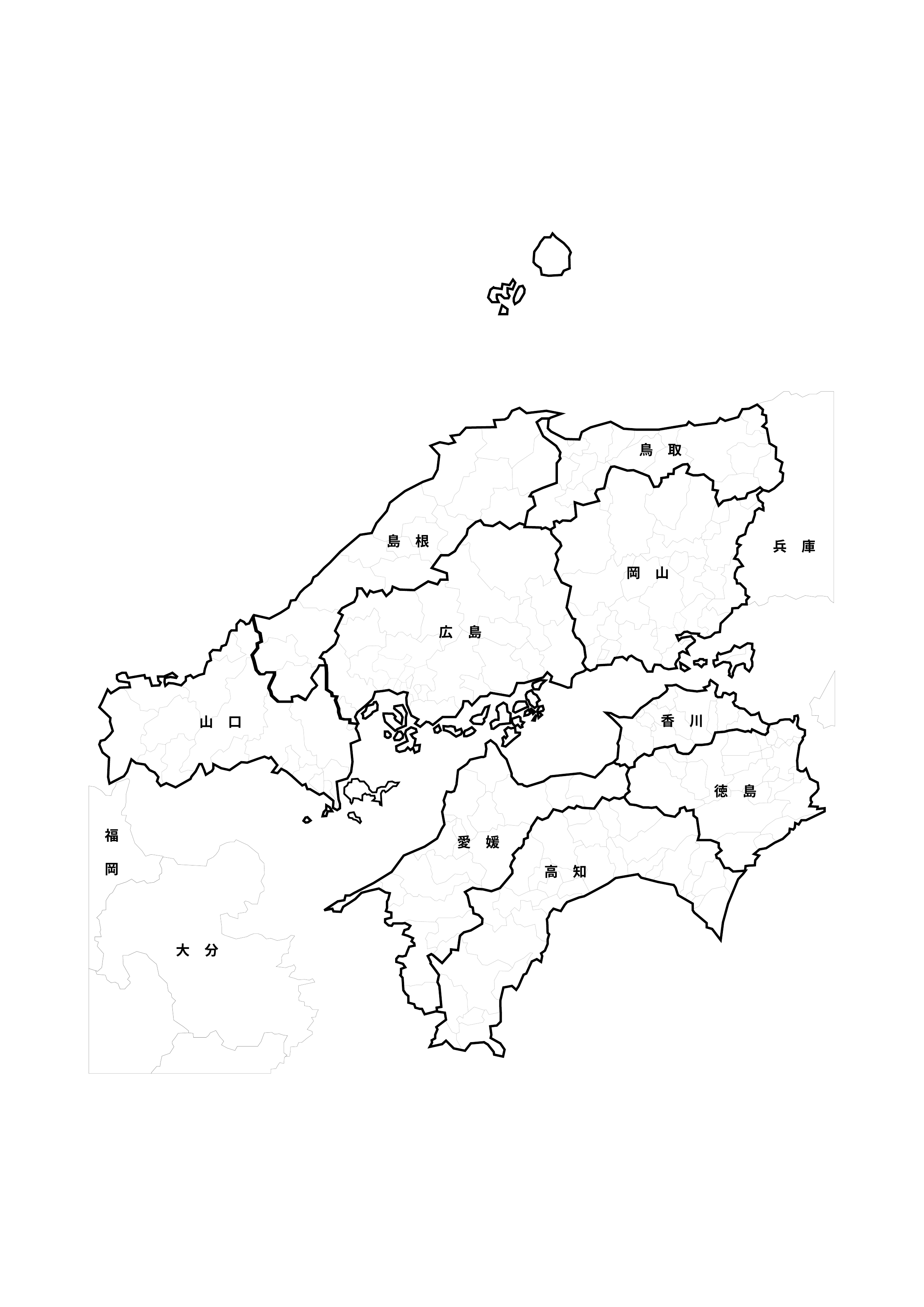

島　根

鳥　取

岡　山

広　島

兵　庫

山　口

香　川

愛　媛

徳　島

高　知

福　岡
大　分